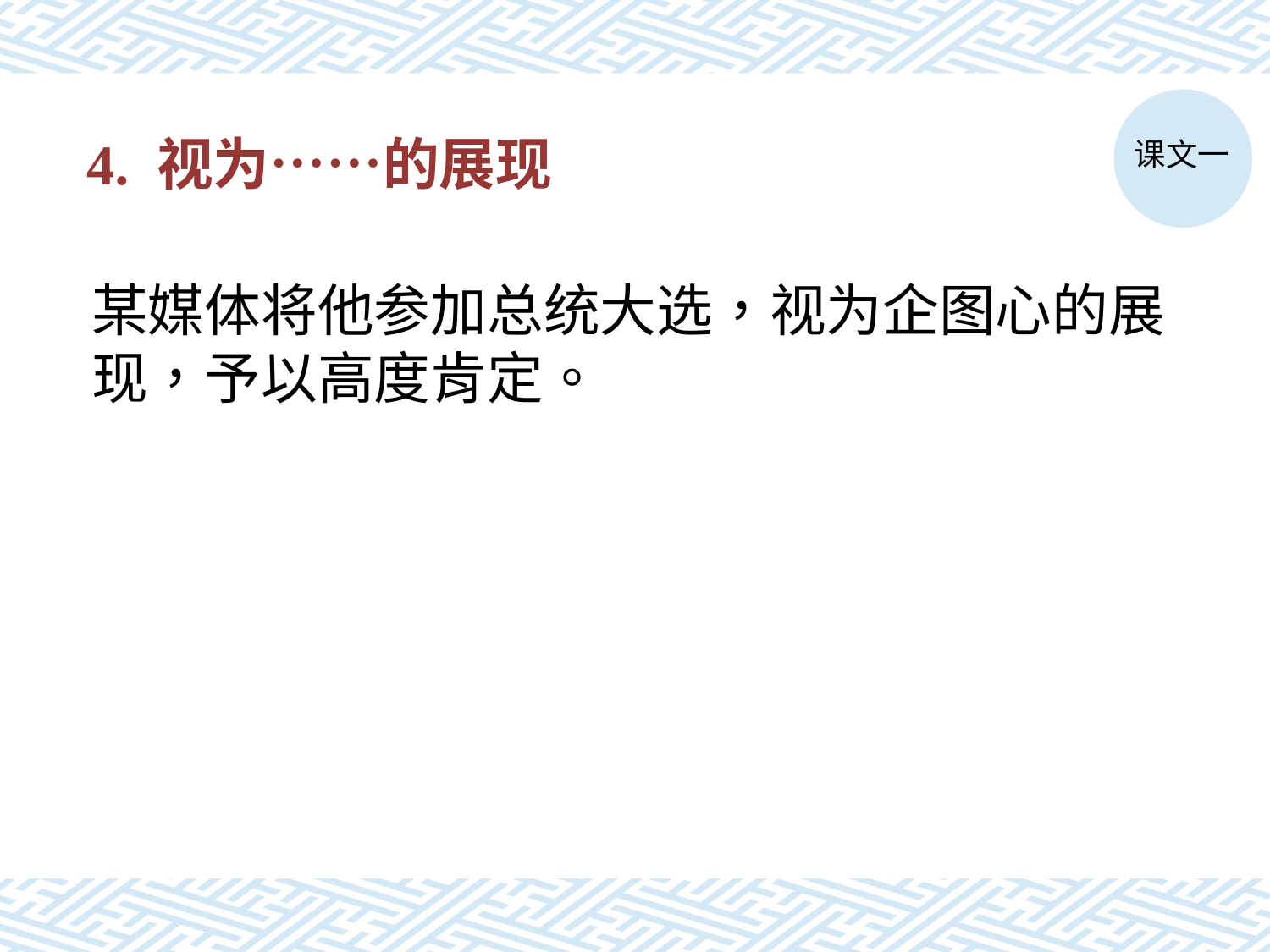

课文一
# 4. 视为……的展现
某媒体将他参加总统大选，视为企图心的展现，予以高度肯定。